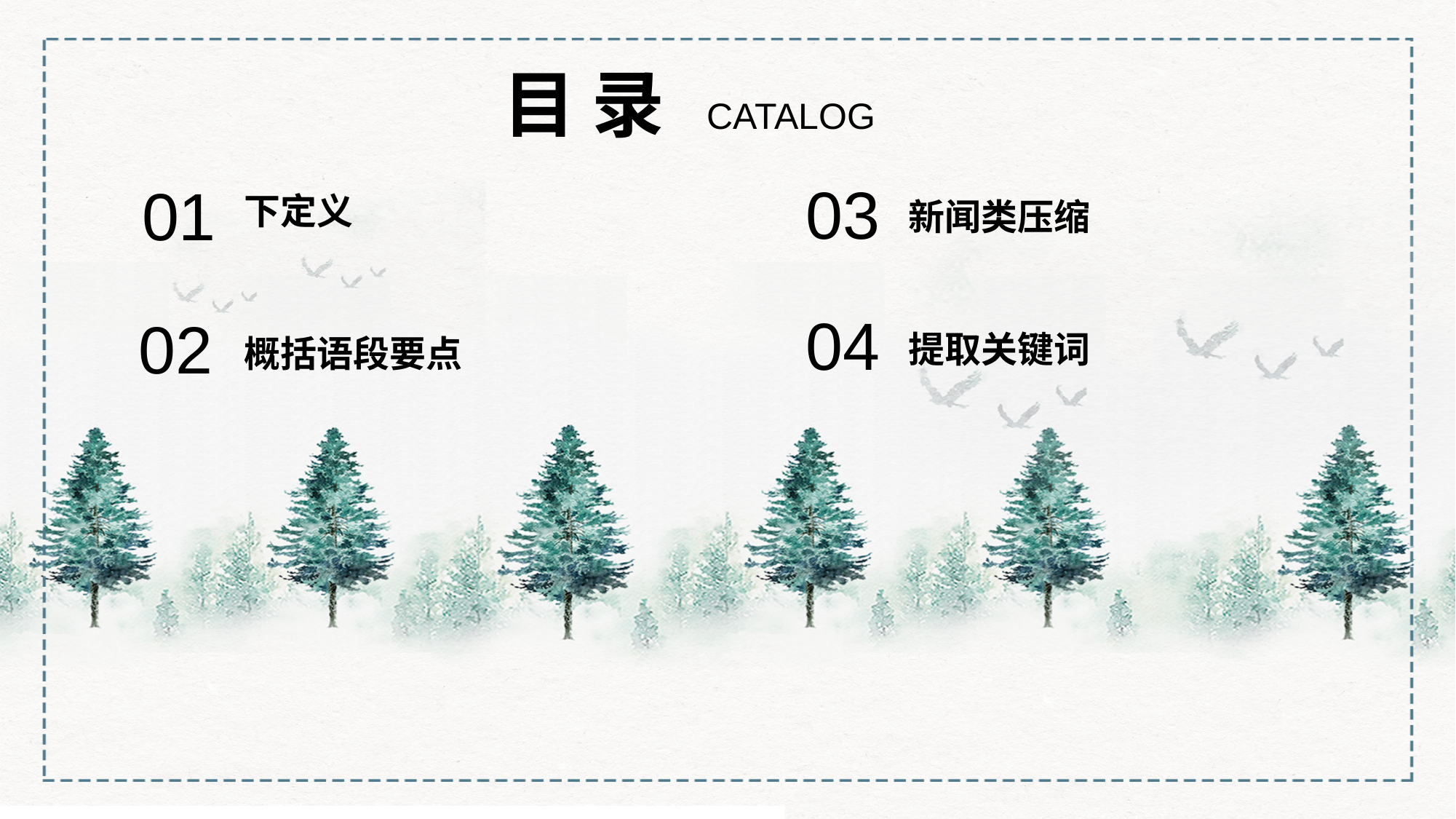

目 录
CATALOG

01
下定义

03
新闻类压缩

02
概括语段要点

04
提取关键词